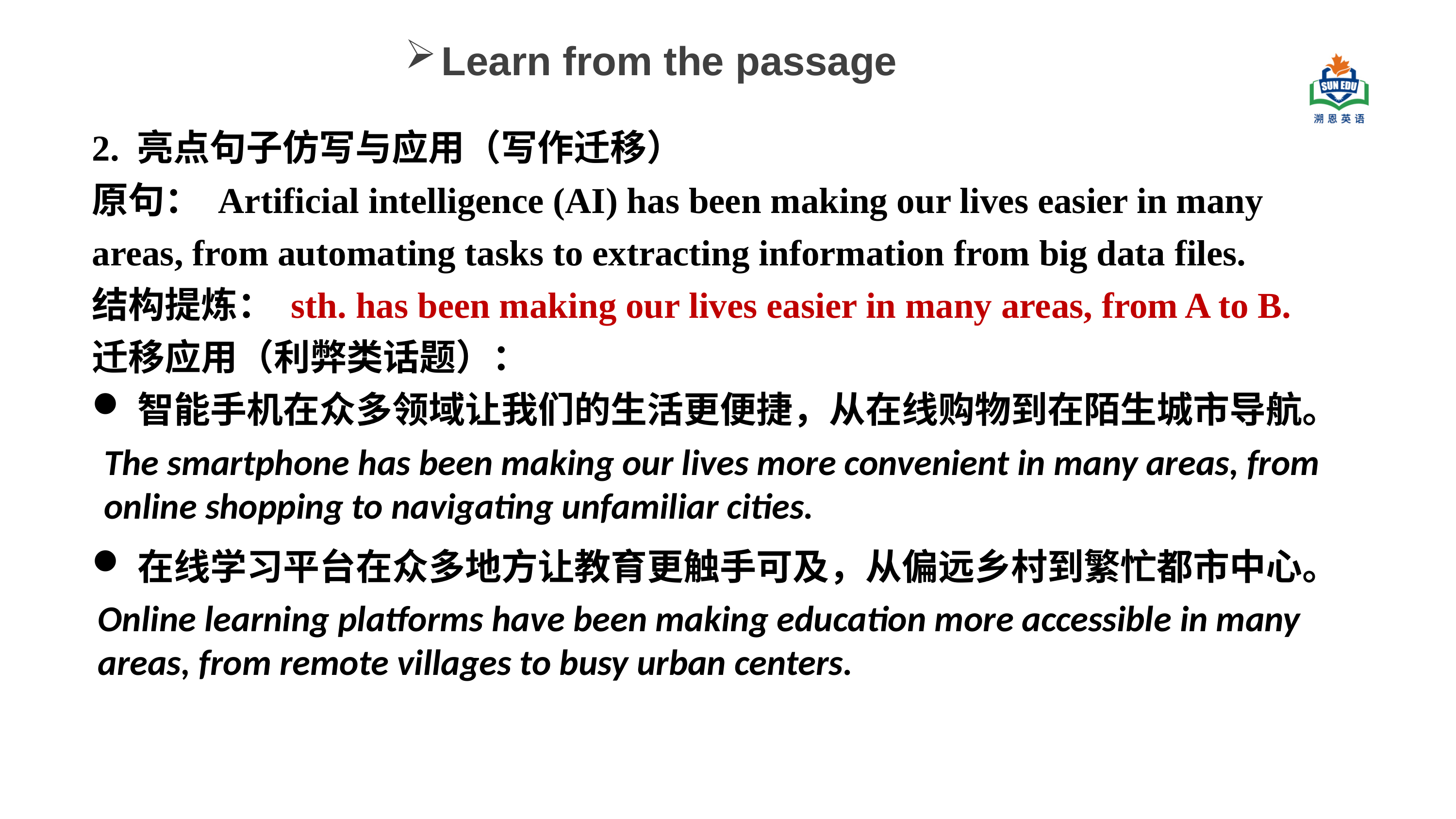

Learn from the passage
2. 亮点句子仿写与应用（写作迁移）
原句： Artificial intelligence (AI) has been making our lives easier in many areas, from automating tasks to extracting information from big data files.
结构提炼： sth. has been making our lives easier in many areas, from A to B.
迁移应用（利弊类话题）：
智能手机在众多领域让我们的生活更便捷，从在线购物到在陌生城市导航。

在线学习平台在众多地方让教育更触手可及，从偏远乡村到繁忙都市中心。

The smartphone has been making our lives more convenient in many areas, from online shopping to navigating unfamiliar cities.
Online learning platforms have been making education more accessible in many areas, from remote villages to busy urban centers.